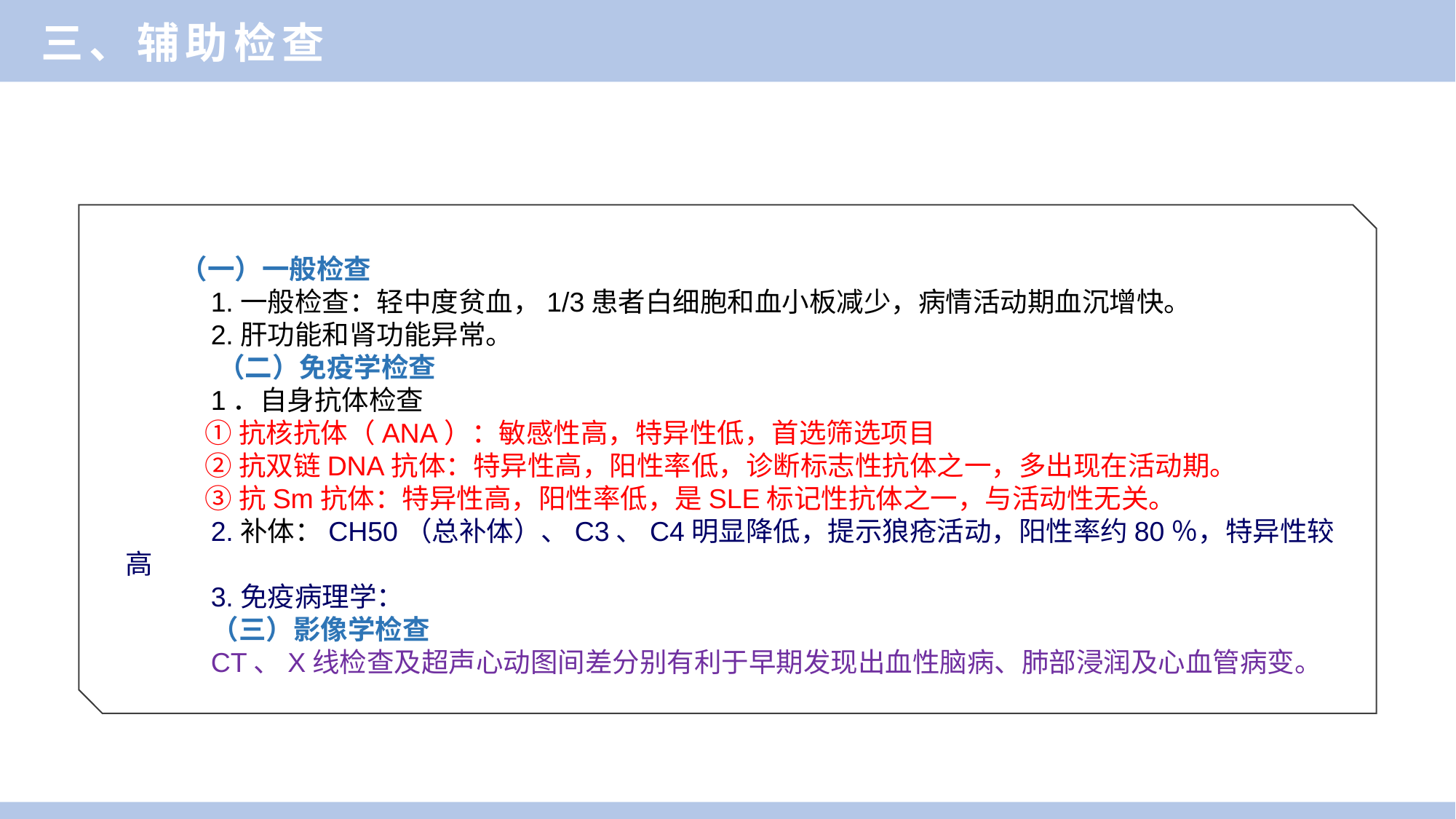

三、辅助检查

（一）一般检查
    1.一般检查：轻中度贫血，1/3患者白细胞和血小板减少，病情活动期血沉增快。
    2.肝功能和肾功能异常。
     （二）免疫学检查
    1．自身抗体检查
    ①抗核抗体（ANA）：敏感性高，特异性低，首选筛选项目
    ②抗双链DNA抗体：特异性高，阳性率低，诊断标志性抗体之一，多出现在活动期。
    ③抗Sm抗体：特异性高，阳性率低，是SLE标记性抗体之一，与活动性无关。
    2.补体：CH50（总补体）、C3、C4明显降低，提示狼疮活动，阳性率约80％，特异性较高
    3.免疫病理学：
    （三）影像学检查
    CT、X线检查及超声心动图间差分别有利于早期发现出血性脑病、肺部浸润及心血管病变。